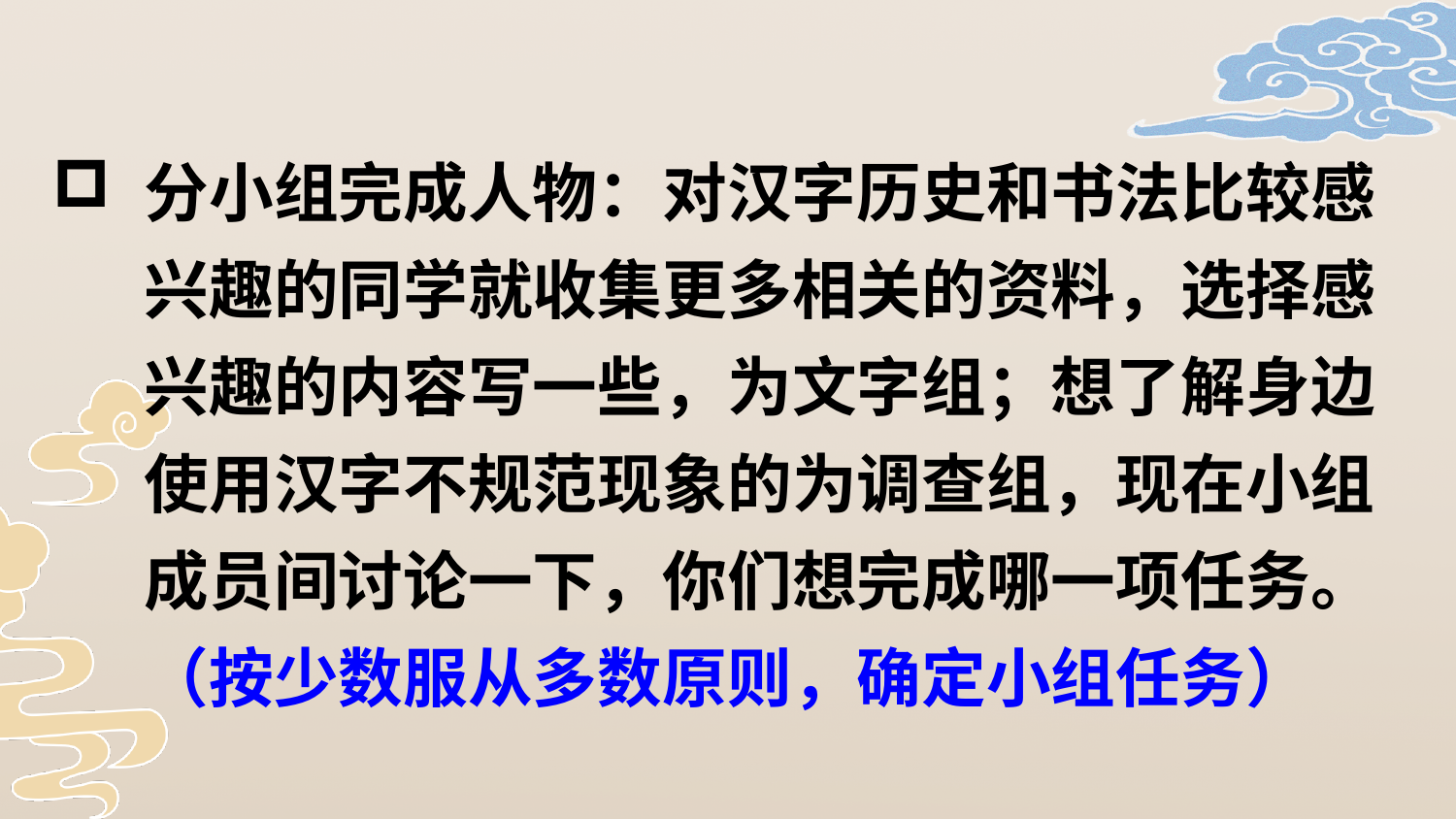

分小组完成人物：对汉字历史和书法比较感兴趣的同学就收集更多相关的资料，选择感兴趣的内容写一些，为文字组；想了解身边使用汉字不规范现象的为调查组，现在小组成员间讨论一下，你们想完成哪一项任务。（按少数服从多数原则，确定小组任务）